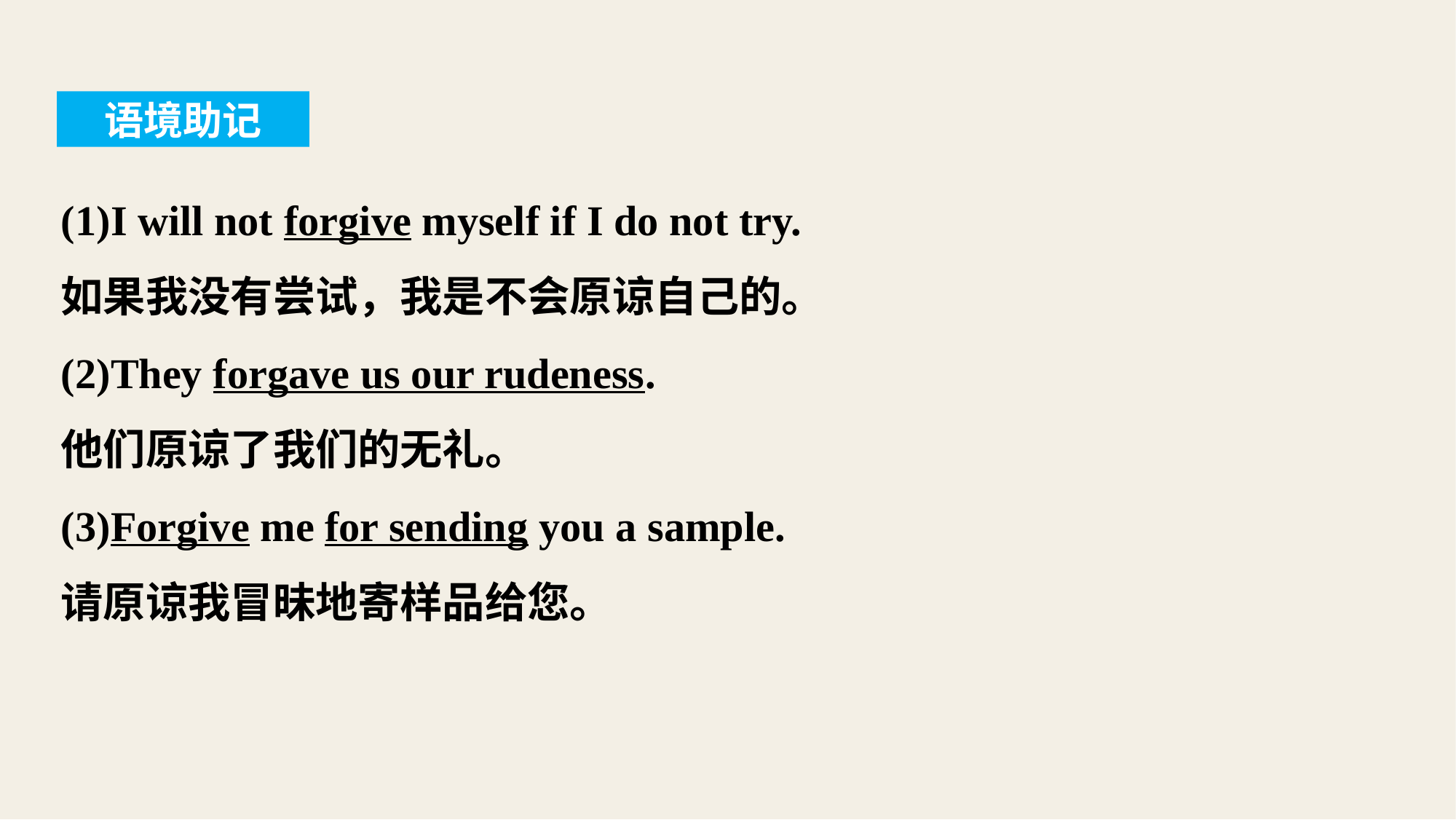

语境助记
(1)I will not forgive myself if I do not try.
如果我没有尝试，我是不会原谅自己的。
(2)They forgave us our rudeness.
他们原谅了我们的无礼。
(3)Forgive me for sending you a sample.
请原谅我冒昧地寄样品给您。